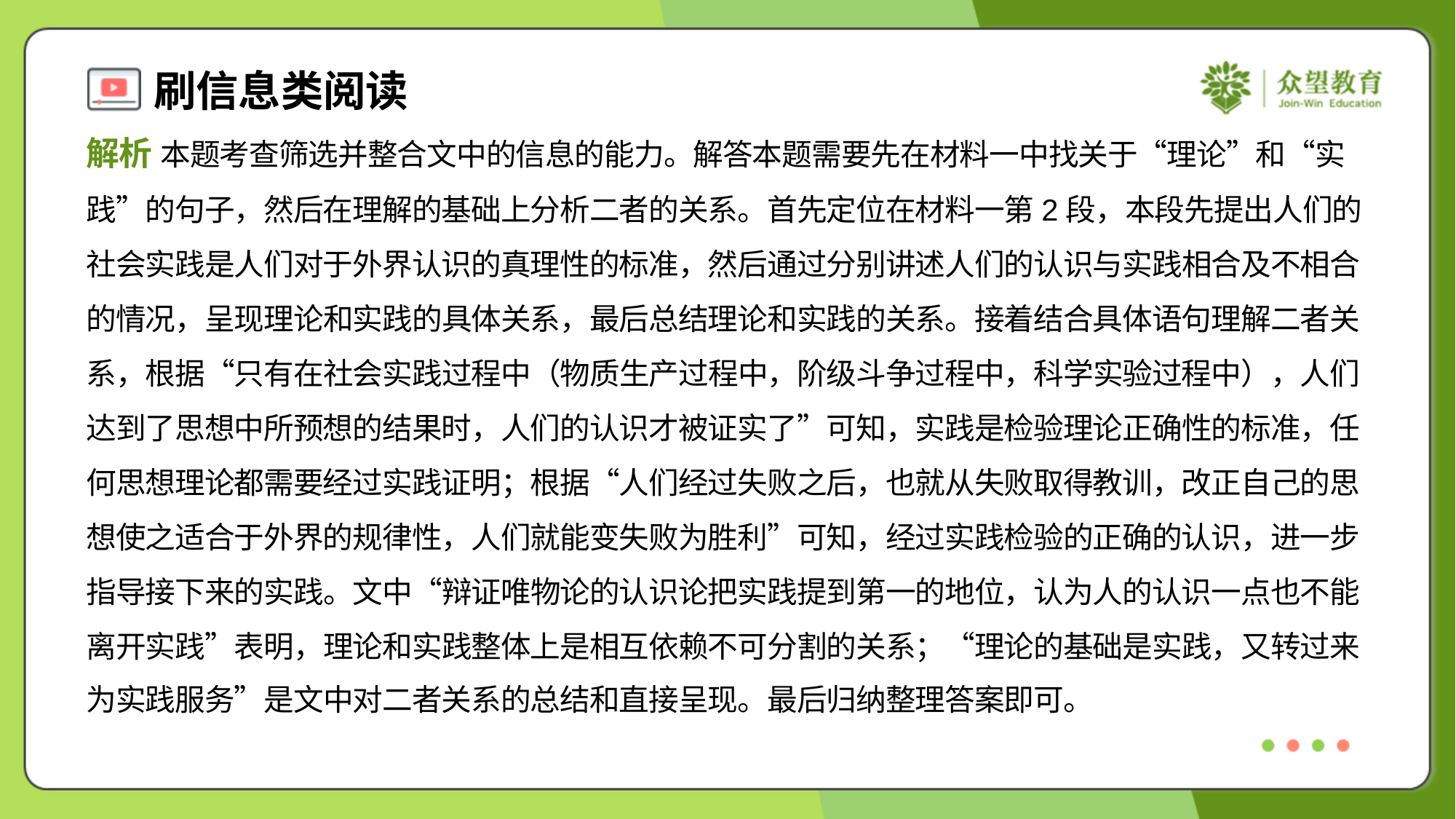

解析 本题考查筛选并整合文中的信息的能力。解答本题需要先在材料一中找关于“理论”和“实
践”的句子，然后在理解的基础上分析二者的关系。首先定位在材料一第2段，本段先提出人们的
社会实践是人们对于外界认识的真理性的标准，然后通过分别讲述人们的认识与实践相合及不相合
的情况，呈现理论和实践的具体关系，最后总结理论和实践的关系。接着结合具体语句理解二者关
系，根据“只有在社会实践过程中（物质生产过程中，阶级斗争过程中，科学实验过程中），人们
达到了思想中所预想的结果时，人们的认识才被证实了”可知，实践是检验理论正确性的标准，任
何思想理论都需要经过实践证明；根据“人们经过失败之后，也就从失败取得教训，改正自己的思
想使之适合于外界的规律性，人们就能变失败为胜利”可知，经过实践检验的正确的认识，进一步
指导接下来的实践。文中“辩证唯物论的认识论把实践提到第一的地位，认为人的认识一点也不能
离开实践”表明，理论和实践整体上是相互依赖不可分割的关系；“理论的基础是实践，又转过来
为实践服务”是文中对二者关系的总结和直接呈现。最后归纳整理答案即可。